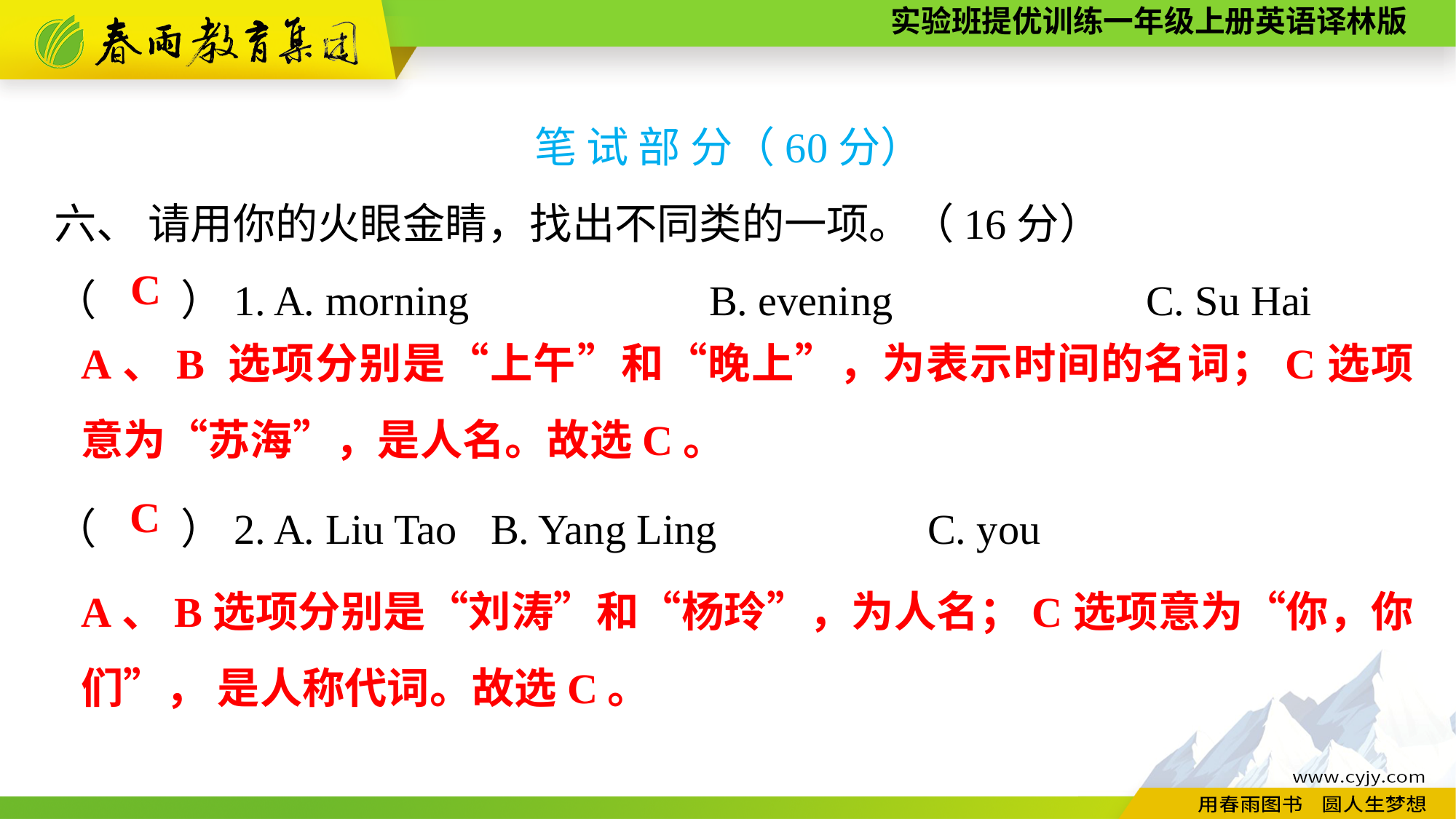

笔 试 部 分（60分）
六、 请用你的火眼金睛，找出不同类的一项。（16分）
（　　）1. A. morning　　　	B. evening　　　　	C. Su Hai

（　　）2. A. Liu Tao	B. Yang Ling		C. you
C
A、B 选项分别是“上午”和“晚上”，为表示时间的名词；C选项意为“苏海”，是人名。故选C。
C
A、B选项分别是“刘涛”和“杨玲”，为人名；C选项意为“你，你们”， 是人称代词。故选C。